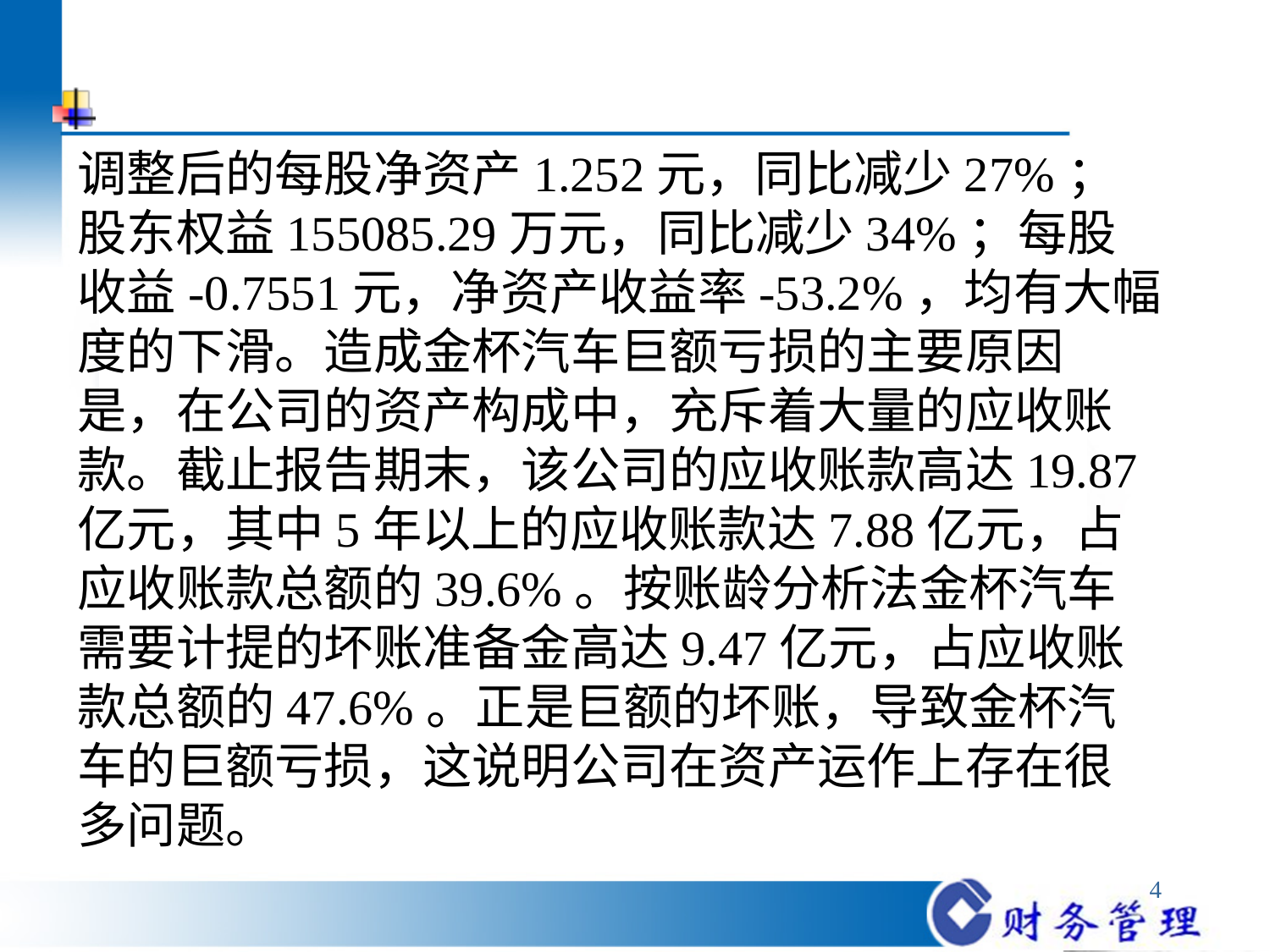

调整后的每股净资产1.252元，同比减少27%；股东权益155085.29万元，同比减少34%；每股收益-0.7551元，净资产收益率-53.2%，均有大幅度的下滑。造成金杯汽车巨额亏损的主要原因是，在公司的资产构成中，充斥着大量的应收账款。截止报告期末，该公司的应收账款高达19.87亿元，其中5年以上的应收账款达7.88亿元，占应收账款总额的39.6%。按账龄分析法金杯汽车需要计提的坏账准备金高达9.47亿元，占应收账款总额的47.6%。正是巨额的坏账，导致金杯汽车的巨额亏损，这说明公司在资产运作上存在很多问题。
4